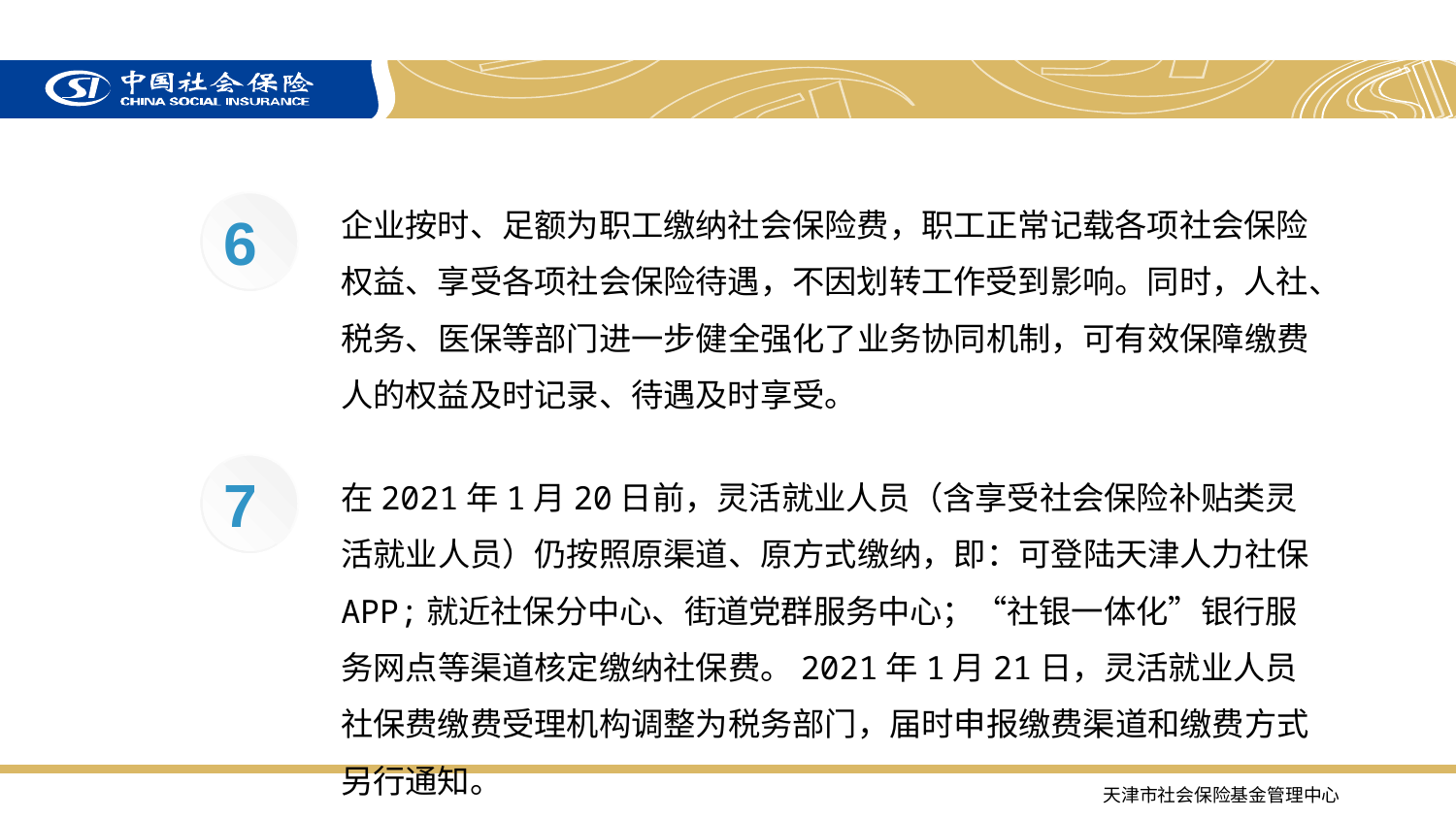

企业按时、足额为职工缴纳社会保险费，职工正常记载各项社会保险权益、享受各项社会保险待遇，不因划转工作受到影响。同时，人社、税务、医保等部门进一步健全强化了业务协同机制，可有效保障缴费人的权益及时记录、待遇及时享受。

6
在2021年1月20日前，灵活就业人员（含享受社会保险补贴类灵活就业人员）仍按照原渠道、原方式缴纳，即：可登陆天津人力社保APP;就近社保分中心、街道党群服务中心；“社银一体化”银行服务网点等渠道核定缴纳社保费。2021年1月21日，灵活就业人员社保费缴费受理机构调整为税务部门，届时申报缴费渠道和缴费方式另行通知。

7